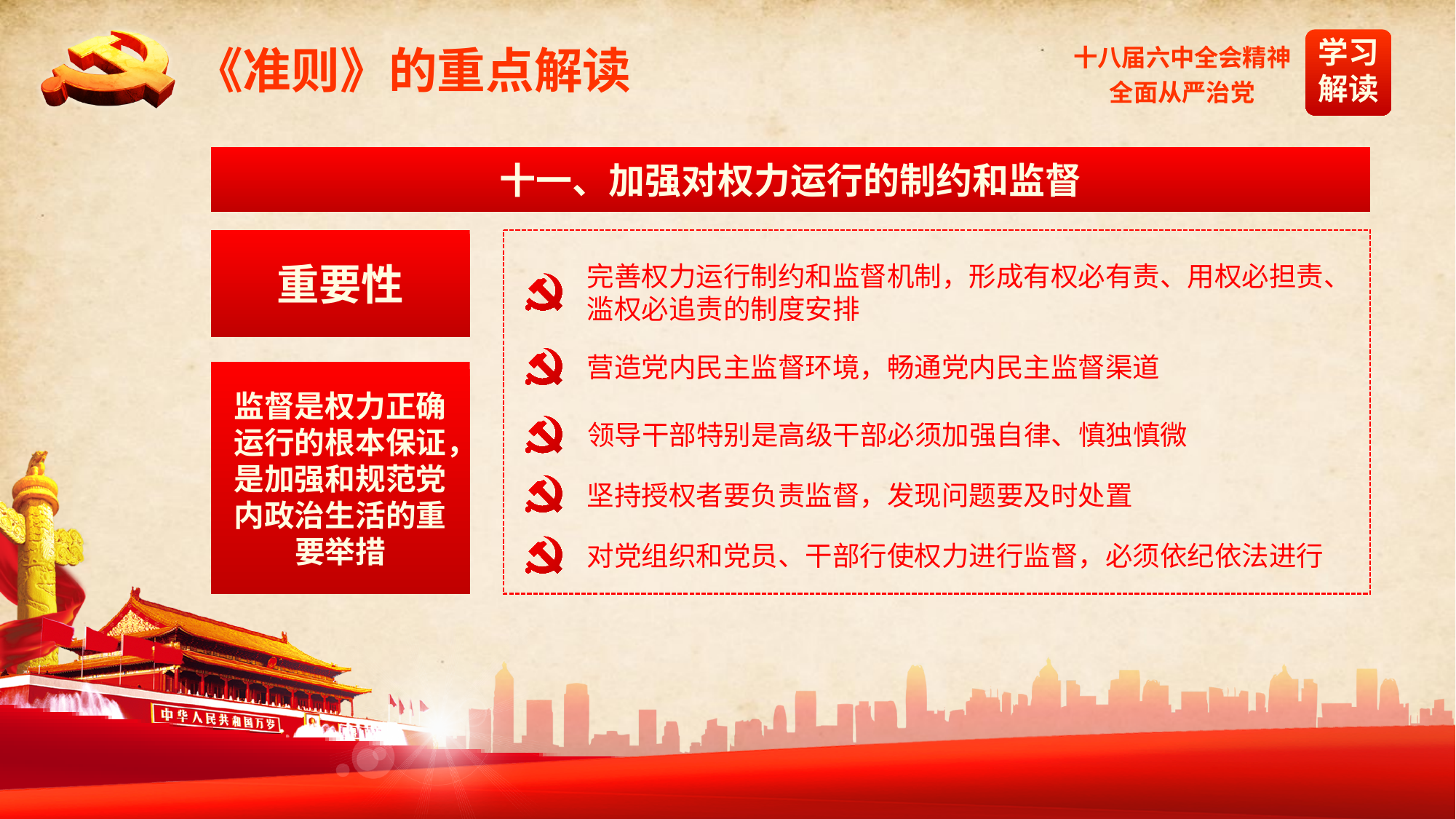

《准则》的重点解读
十一、加强对权力运行的制约和监督

重要性
完善权力运行制约和监督机制，形成有权必有责、用权必担责、滥权必追责的制度安排

营造党内民主监督环境，畅通党内民主监督渠道

监督是权力正确运行的根本保证，是加强和规范党内政治生活的重要举措
领导干部特别是高级干部必须加强自律、慎独慎微

坚持授权者要负责监督，发现问题要及时处置

对党组织和党员、干部行使权力进行监督，必须依纪依法进行